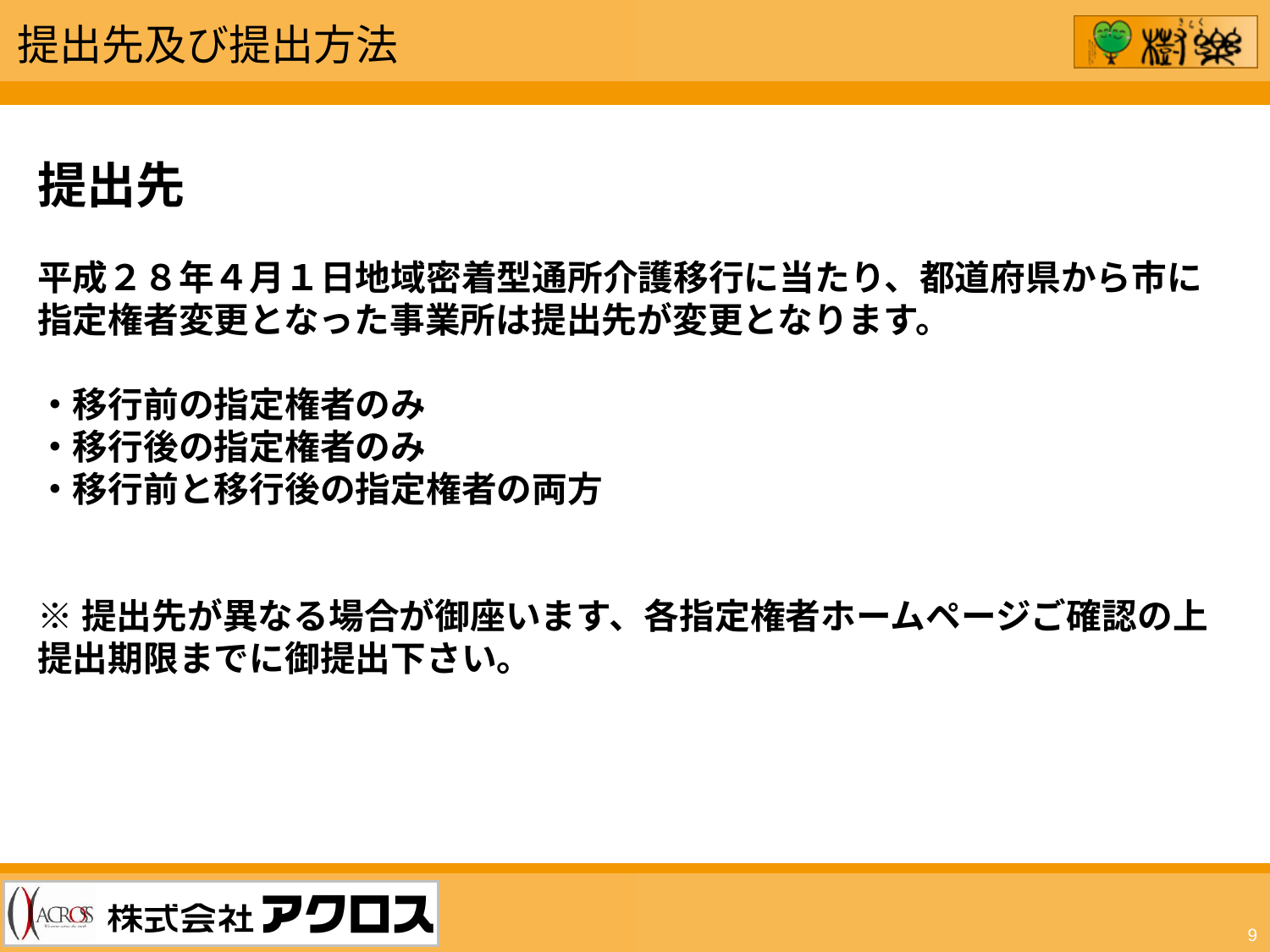

提出先及び提出方法
提出先

平成２８年４月１日地域密着型通所介護移行に当たり、都道府県から市に
指定権者変更となった事業所は提出先が変更となります。

・移行前の指定権者のみ
・移行後の指定権者のみ
・移行前と移行後の指定権者の両方

※提出先が異なる場合が御座います、各指定権者ホームページご確認の上
提出期限までに御提出下さい。

9